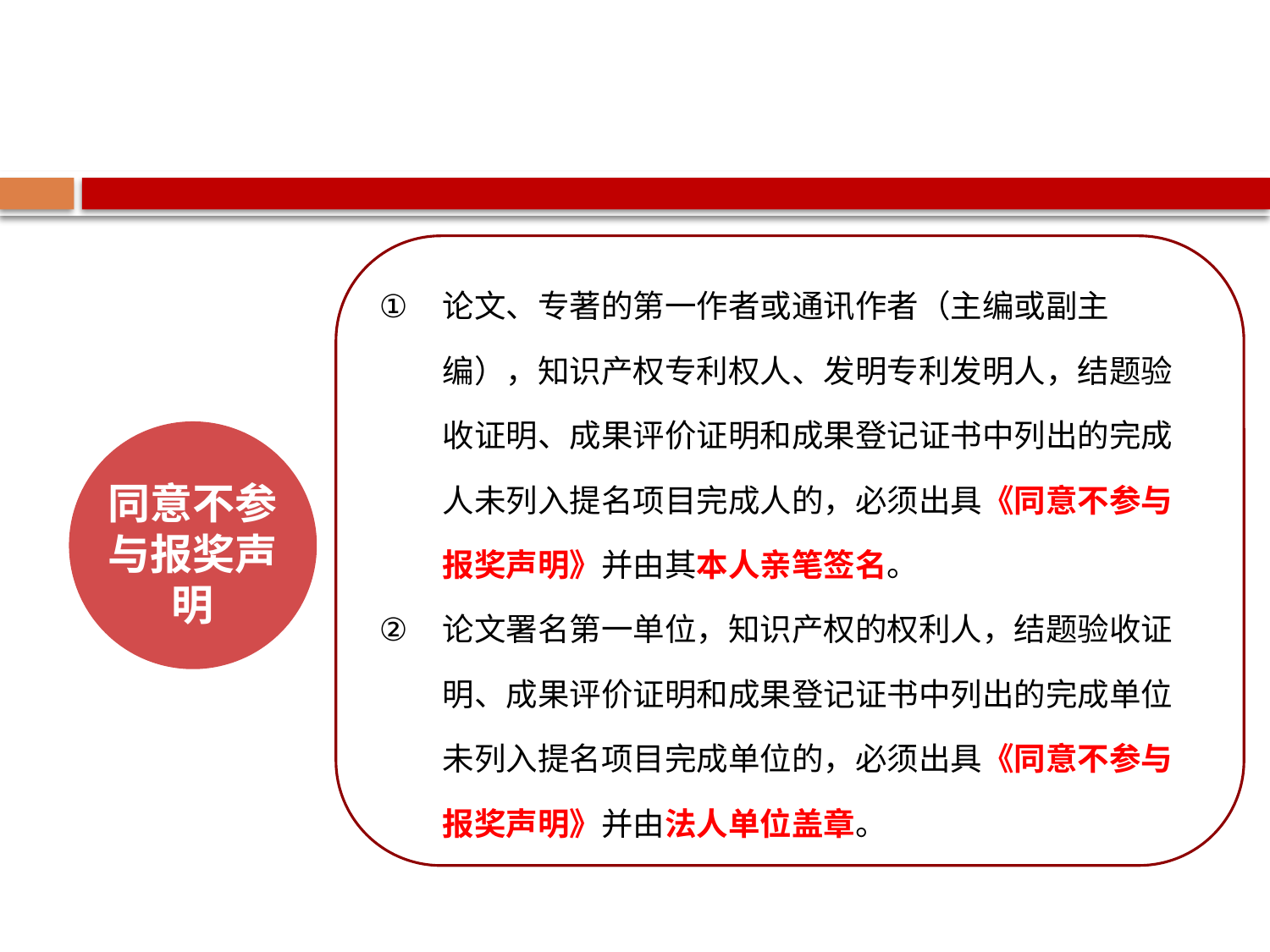

论文、专著的第一作者或通讯作者（主编或副主编），知识产权专利权人、发明专利发明人，结题验收证明、成果评价证明和成果登记证书中列出的完成人未列入提名项目完成人的，必须出具《同意不参与报奖声明》并由其本人亲笔签名。
论文署名第一单位，知识产权的权利人，结题验收证明、成果评价证明和成果登记证书中列出的完成单位未列入提名项目完成单位的，必须出具《同意不参与报奖声明》并由法人单位盖章。

同意不参与报奖声明